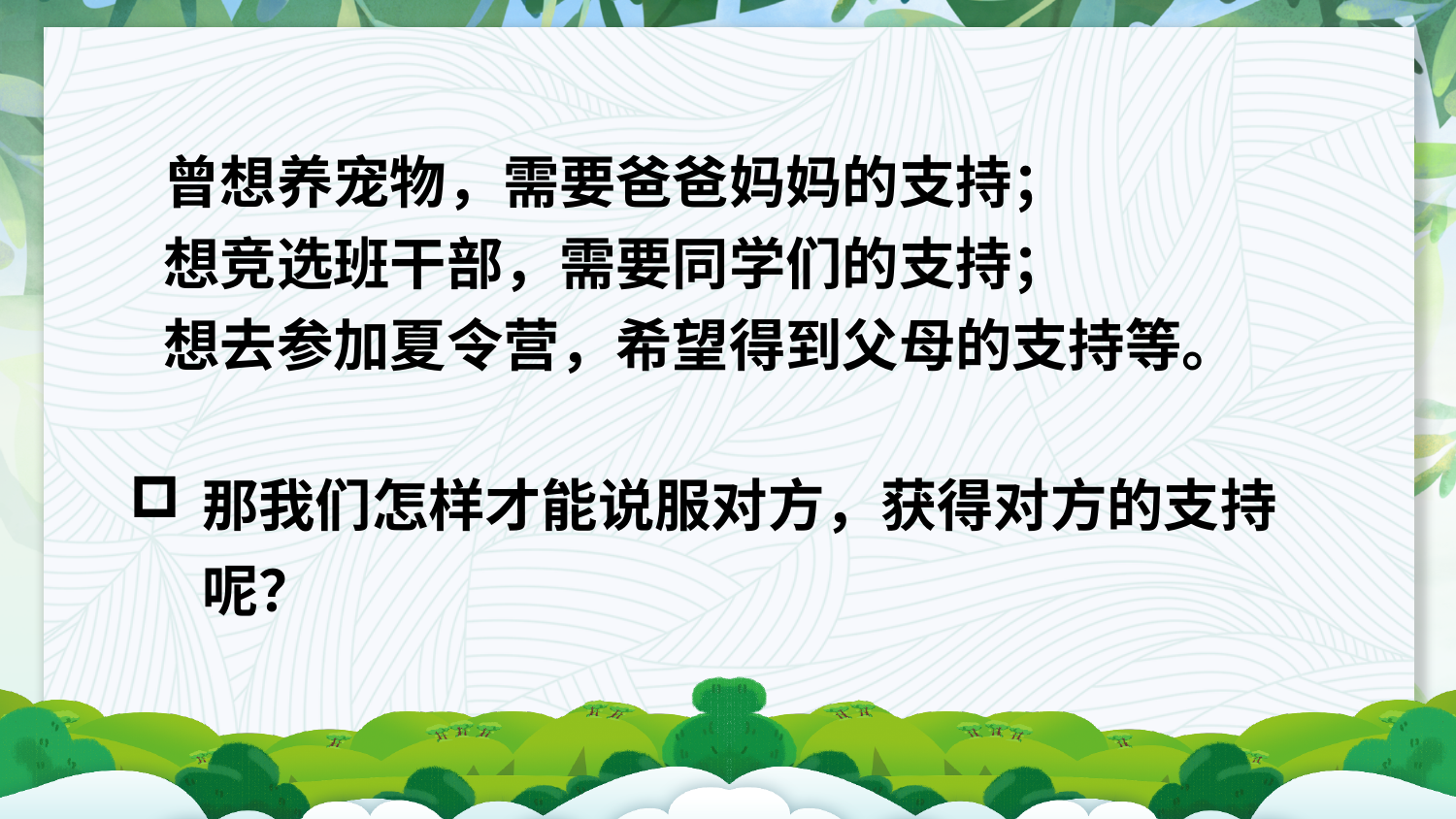

曾想养宠物，需要爸爸妈妈的支持；
想竞选班干部，需要同学们的支持；
想去参加夏令营，希望得到父母的支持等。
那我们怎样才能说服对方，获得对方的支持呢？